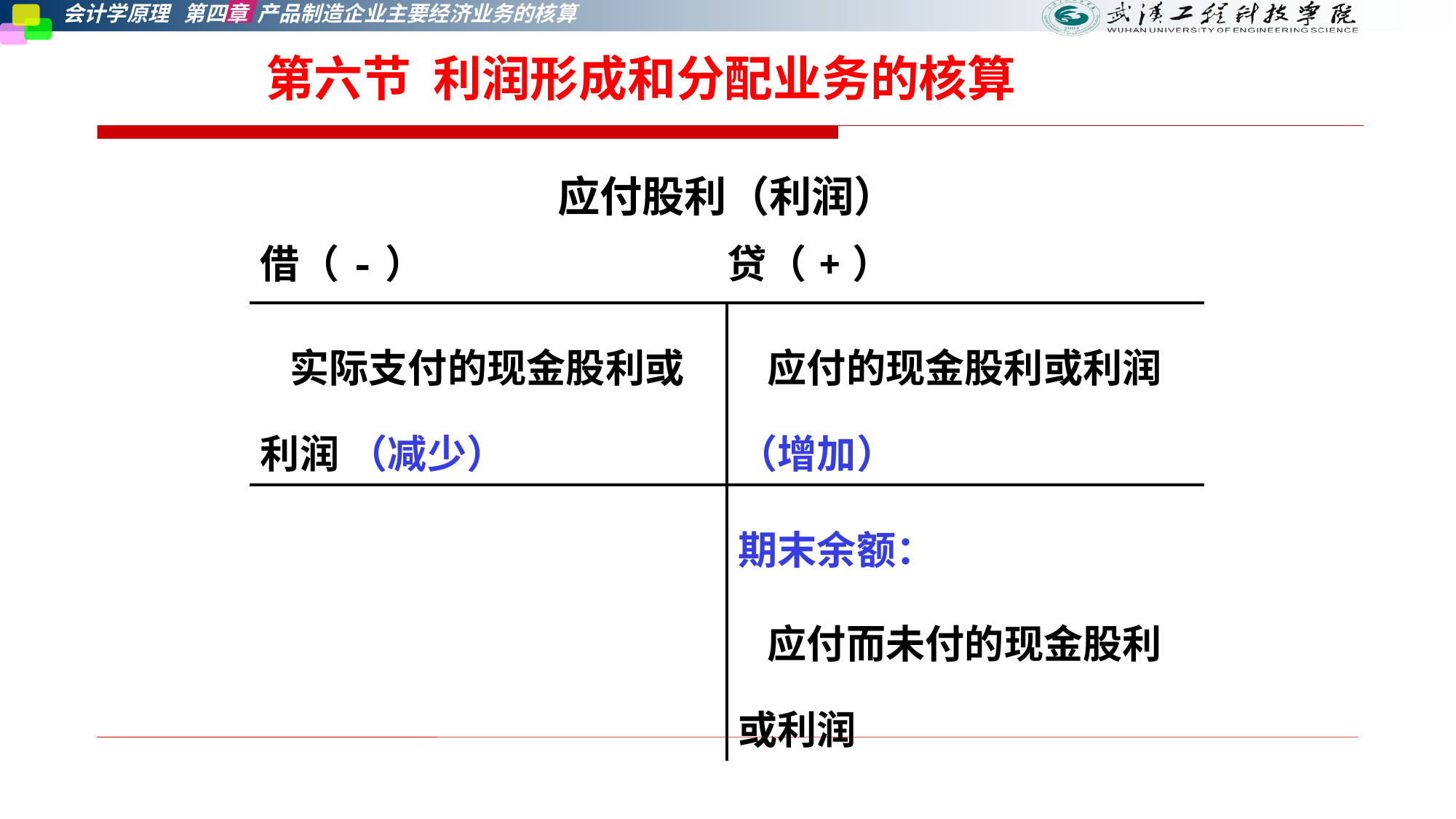

# 第六节  利润形成和分配业务的核算
| 应付股利（利润） 借（-） 贷（+） |  |
| --- | --- |
| 实际支付的现金股利或利润 （减少） | 应付的现金股利或利润 （增加） |
|  | 期末余额： 应付而未付的现金股利或利润 |